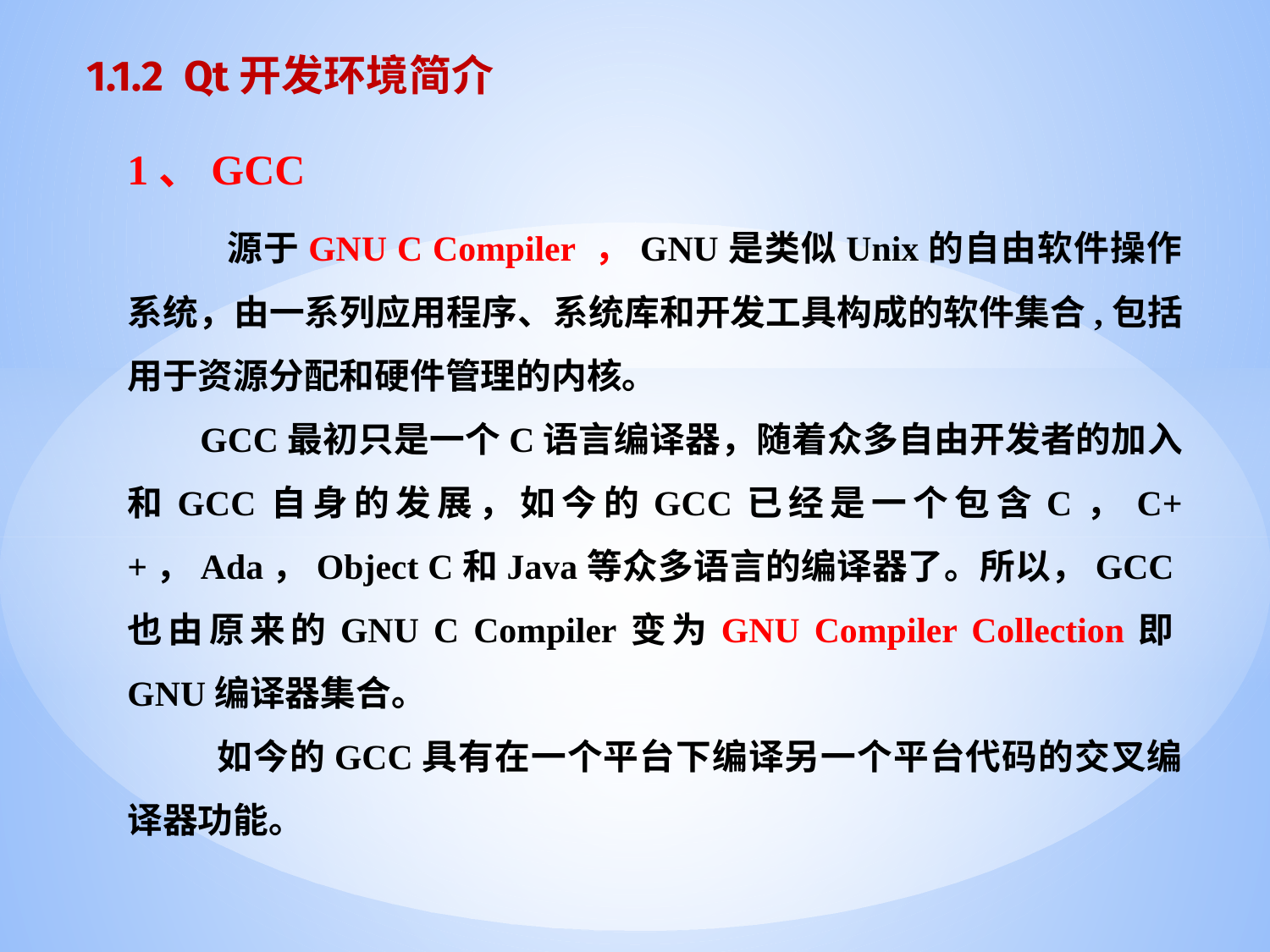

1.1.2  Qt开发环境简介
1、GCC
         源于GNU C Compiler ，GNU是类似Unix的自由软件操作系统，由一系列应用程序、系统库和开发工具构成的软件集合,包括用于资源分配和硬件管理的内核。
        GCC最初只是一个C语言编译器，随着众多自由开发者的加入和GCC自身的发展，如今的GCC已经是一个包含C，C++，Ada，Object C和Java等众多语言的编译器了。所以，GCC也由原来的GNU C Compiler变为GNU Compiler Collection即GNU编译器集合。
         如今的GCC具有在一个平台下编译另一个平台代码的交叉编译器功能。